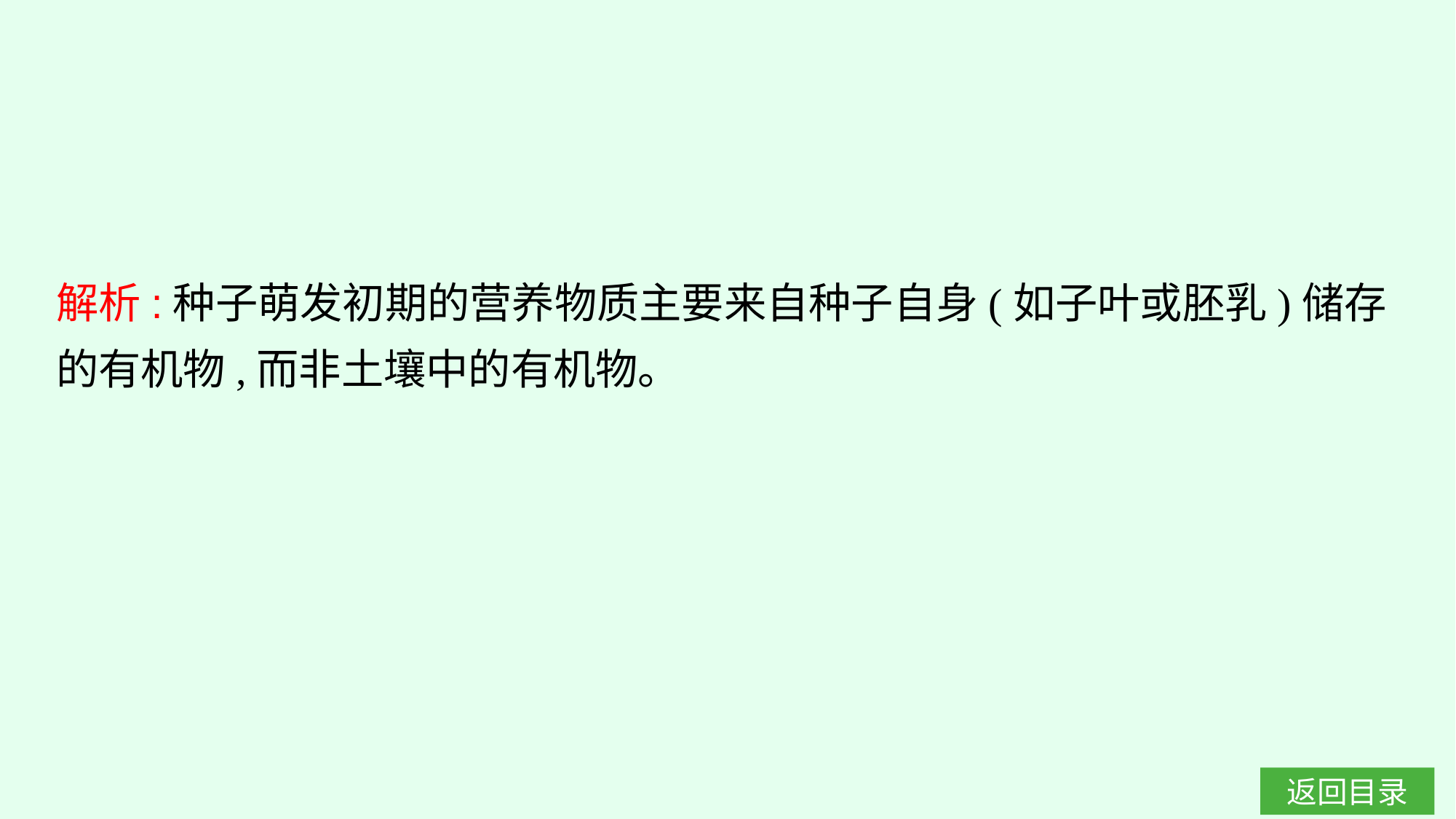

解析:种子萌发初期的营养物质主要来自种子自身(如子叶或胚乳)储存的有机物,而非土壤中的有机物。